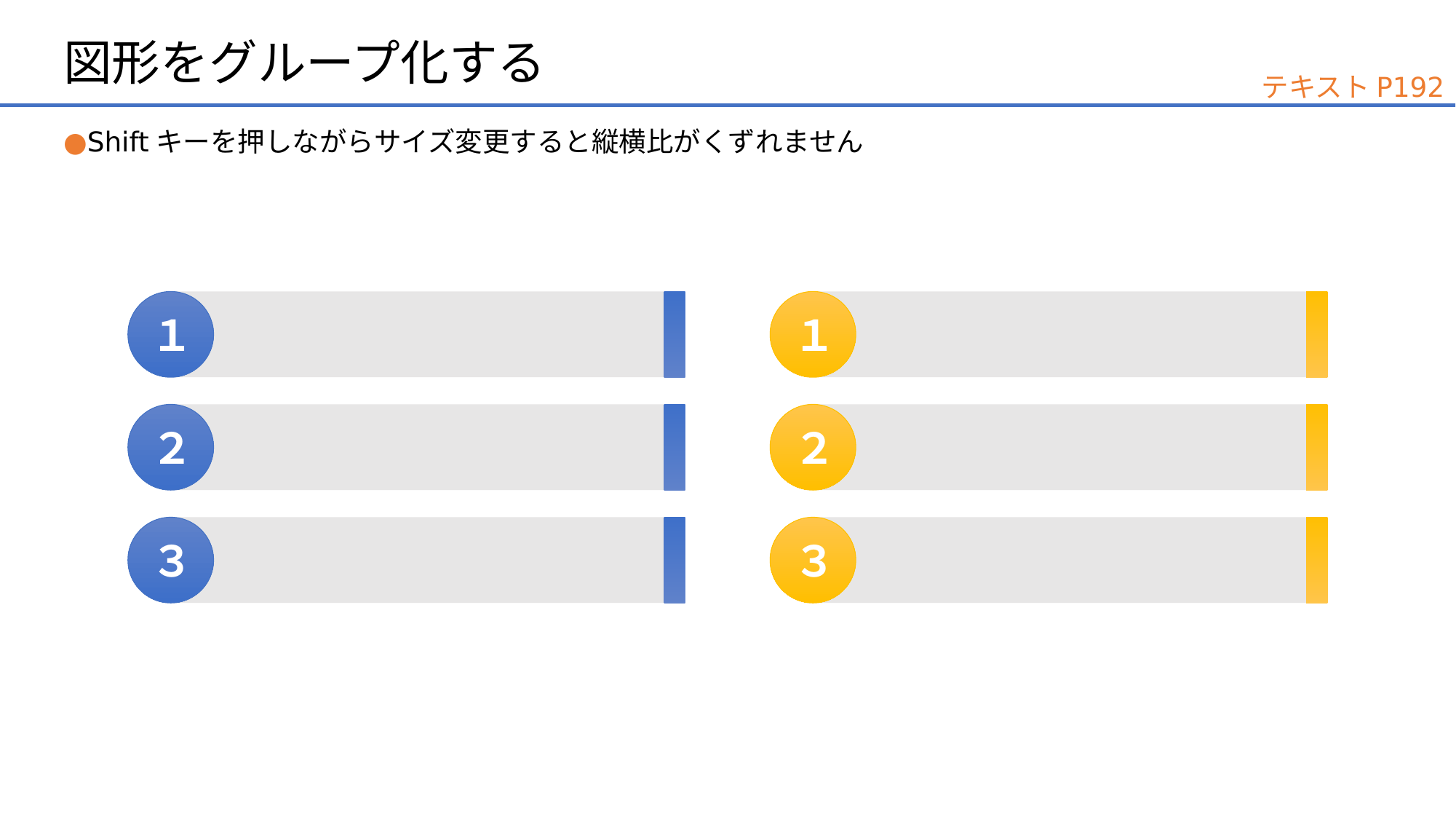

# 図形をグループ化する
テキストP192
●Shiftキーを押しながらサイズ変更すると縦横比がくずれません

１
１

２
２

３
３